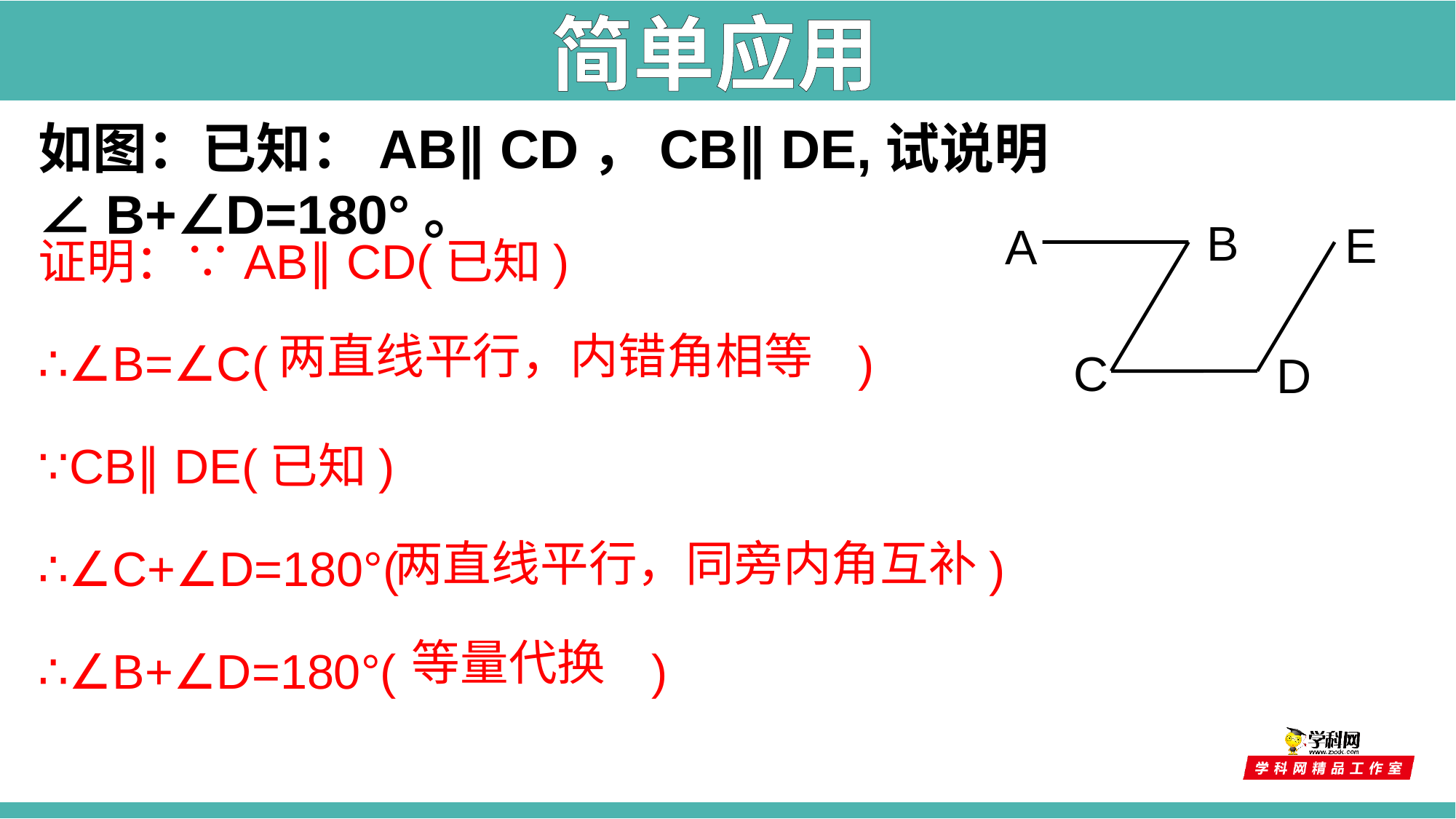

简单应用
如图：已知：AB∥ CD，CB∥ DE,试说明∠B+∠D=180°。
证明：∵AB∥ CD(已知)
∴∠B=∠C(                                            )
∵CB∥ DE(已知)
∴∠C+∠D=180°(                                            )
∴∠B+∠D=180°(                   )
B
E
A

C
D

两直线平行，内错角相等
两直线平行，同旁内角互补
等量代换